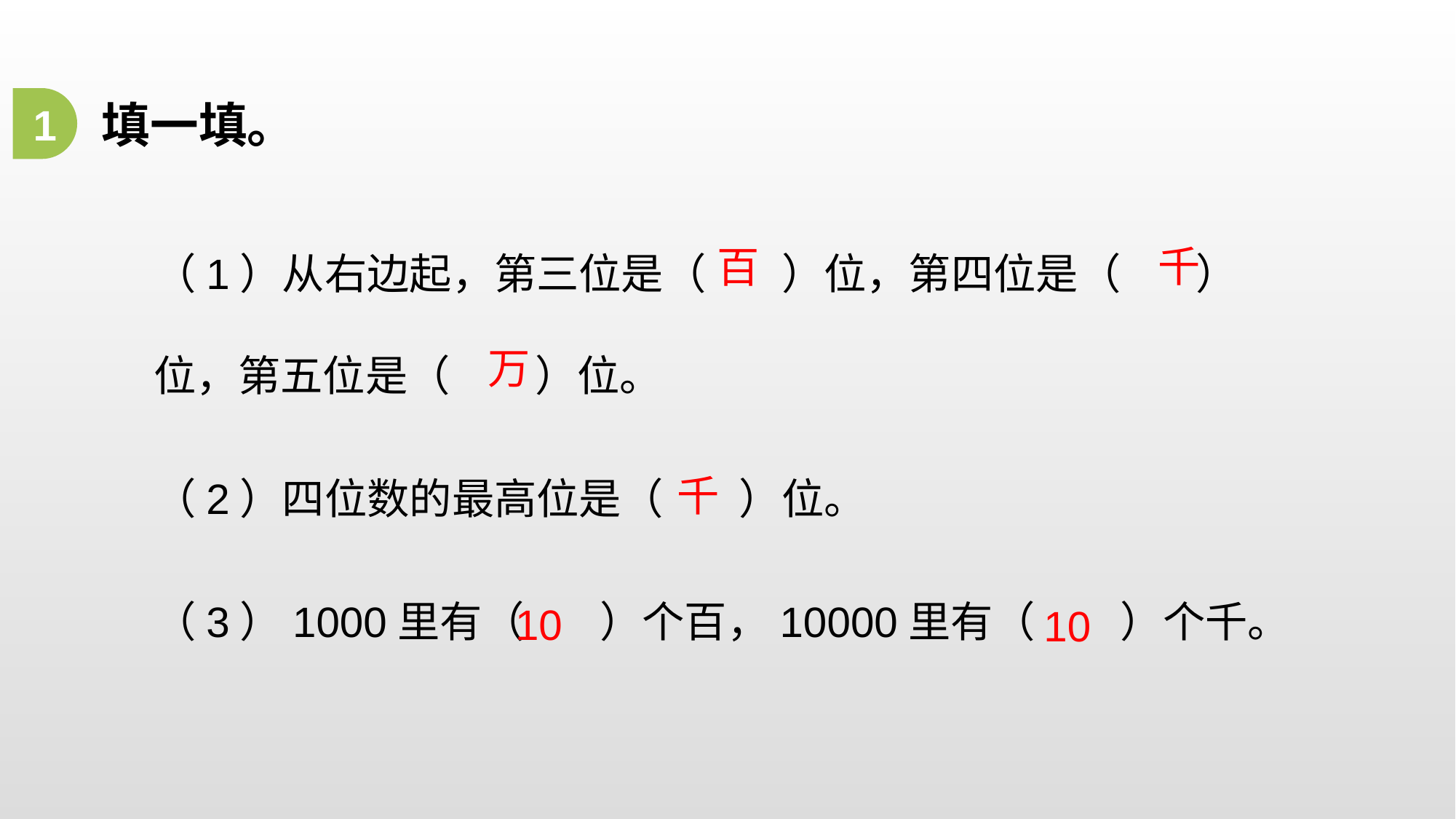

1
填一填。
（1）从右边起，第三位是（        ）位，第四位是（        ）位，第五位是（         ）位。
（2）四位数的最高位是（        ）位。
（3）1000里有（        ）个百，10000里有（         ）个千。
千
百
万
千
10
10